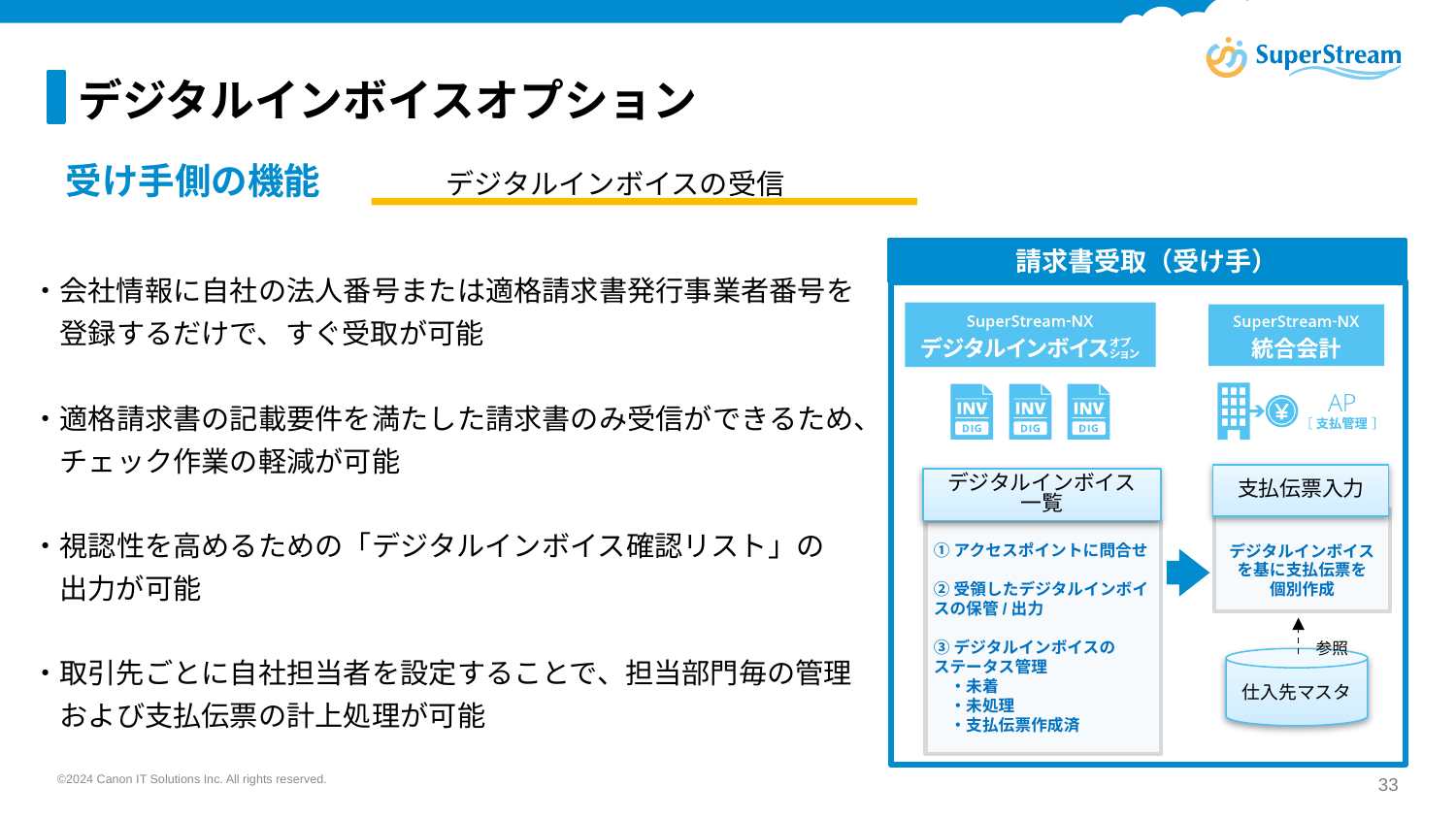

デジタルインボイスオプション

デジタルインボイスの受信
受け手側の機能

請求書受取（受け手）
・会社情報に自社の法人番号または適格請求書発行事業者番号を
　登録するだけで、すぐ受取が可能

・適格請求書の記載要件を満たした請求書のみ受信ができるため、
　チェック作業の軽減が可能

・視認性を高めるための「デジタルインボイス確認リスト」の
　出力が可能

・取引先ごとに自社担当者を設定することで、担当部門毎の管理
　および支払伝票の計上処理が可能

支払伝票入力
デジタルインボイス
一覧

デジタルインボイスを基に支払伝票を
個別作成
①アクセスポイントに問合せ

②受領したデジタルインボイスの保管/出力

③デジタルインボイスの
ステータス管理
　・未着
　・未処理
　・支払伝票作成済

参照
仕入先マスタ
©2024 Canon IT Solutions Inc. All rights reserved.
33